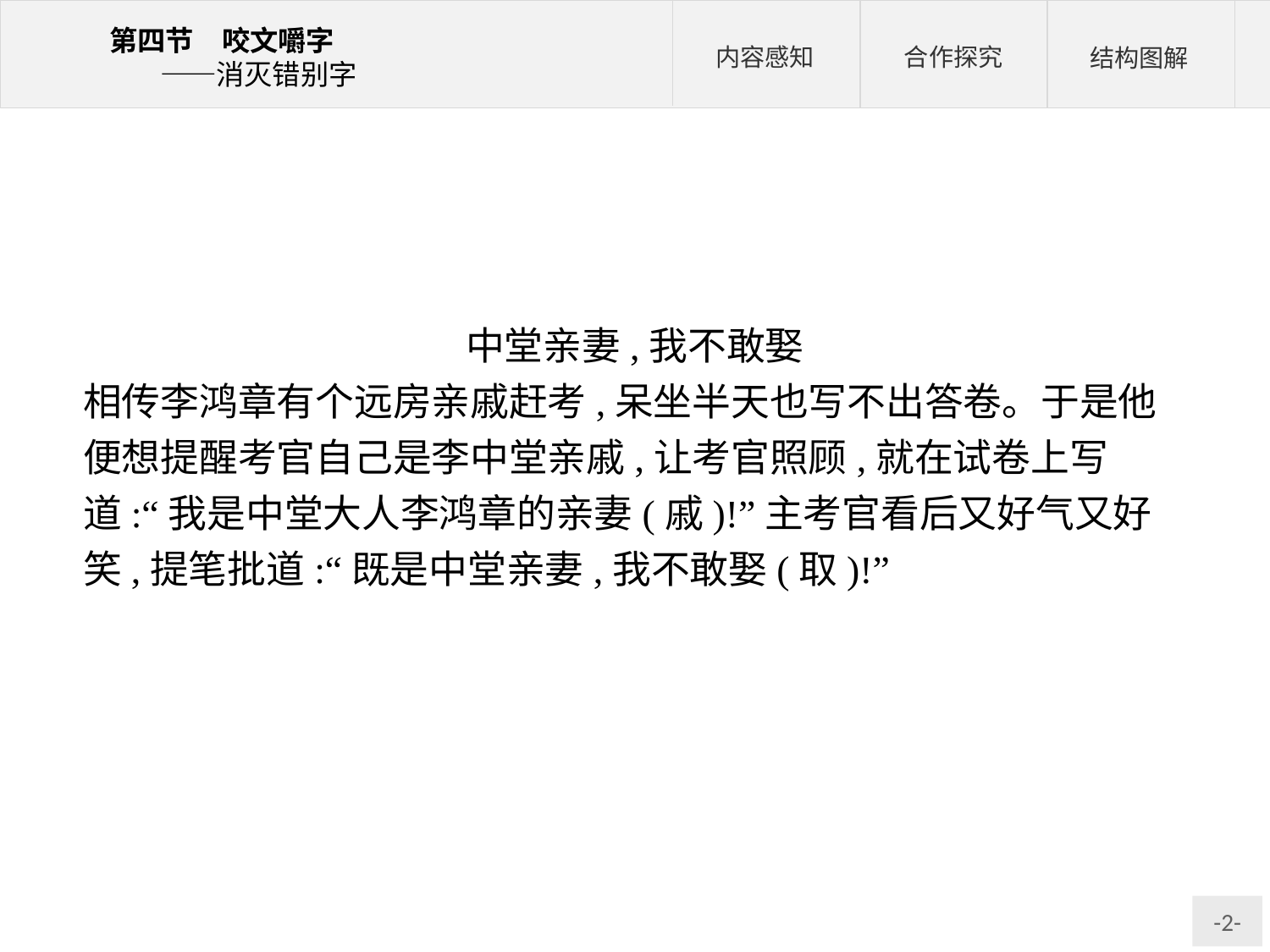

中堂亲妻,我不敢娶
相传李鸿章有个远房亲戚赶考,呆坐半天也写不出答卷。于是他便想提醒考官自己是李中堂亲戚,让考官照顾,就在试卷上写道:“我是中堂大人李鸿章的亲妻(戚)!”主考官看后又好气又好笑,提笔批道:“既是中堂亲妻,我不敢娶(取)!”